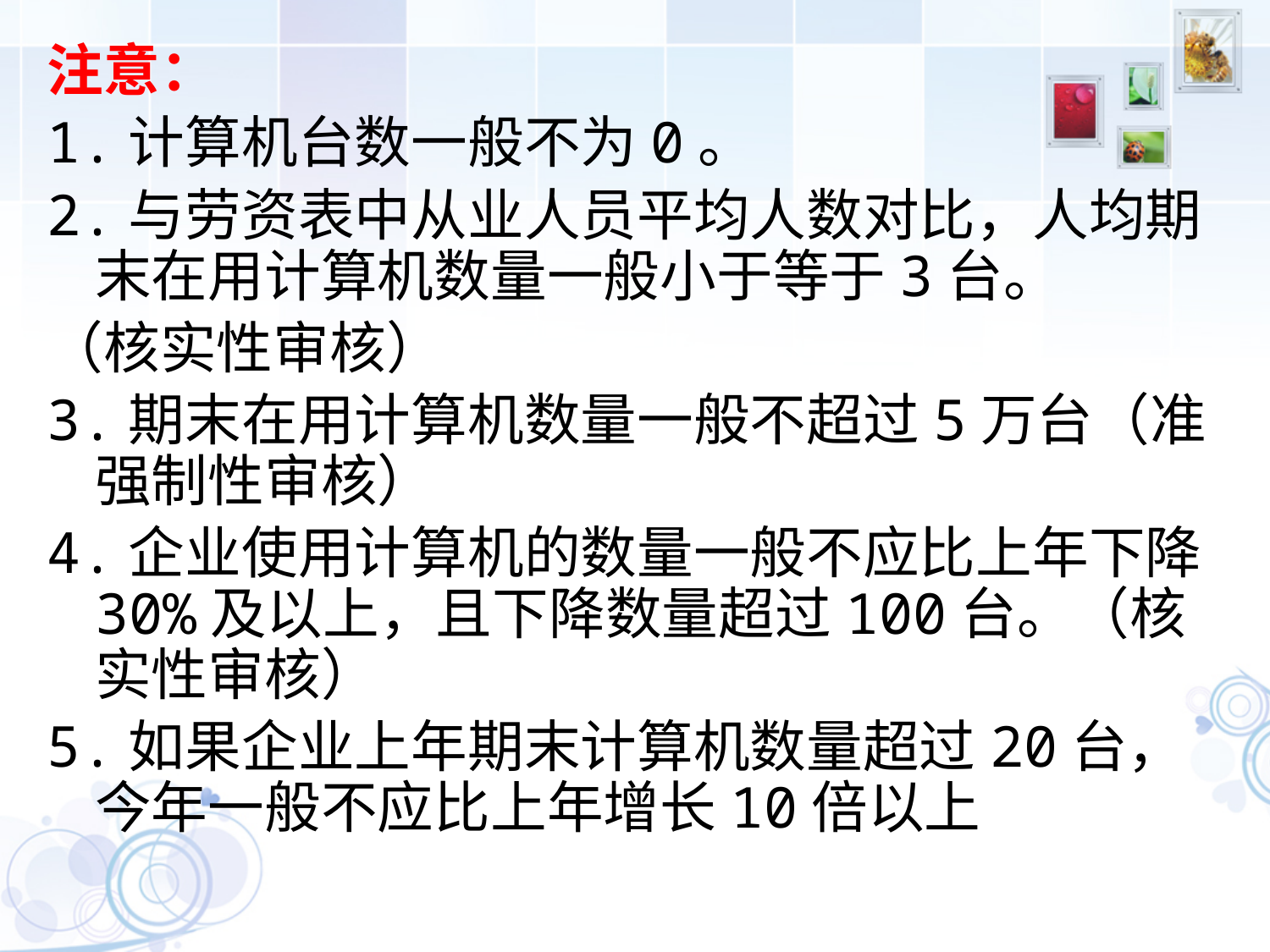

注意：
1.计算机台数一般不为0。
2.与劳资表中从业人员平均人数对比，人均期末在用计算机数量一般小于等于3台。
（核实性审核）
3.期末在用计算机数量一般不超过5万台（准强制性审核）
4.企业使用计算机的数量一般不应比上年下降30%及以上，且下降数量超过100台。（核实性审核）
5.如果企业上年期末计算机数量超过20台，今年一般不应比上年增长10倍以上